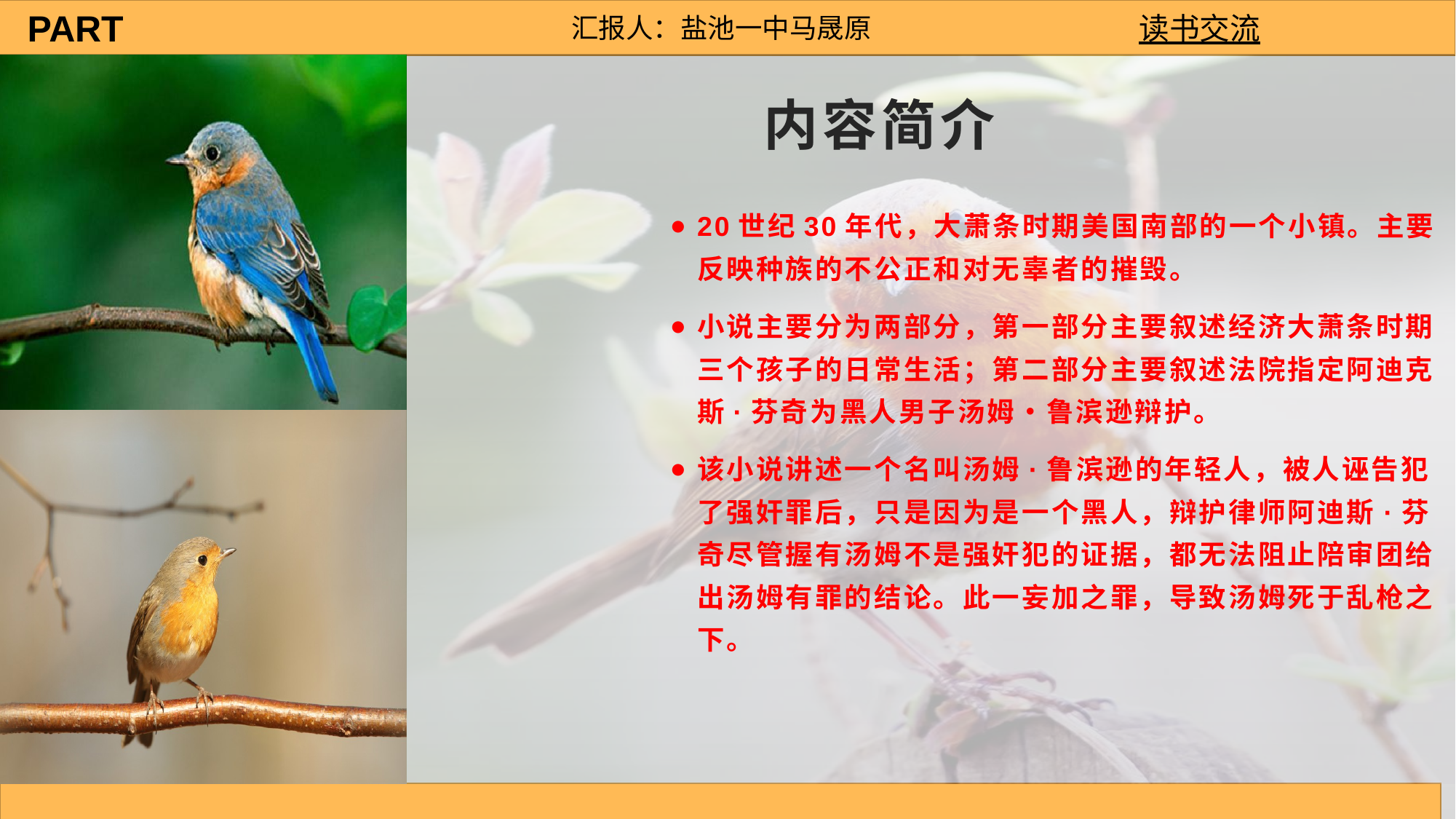

# 内容简介
20世纪30年代，大萧条时期美国南部的一个小镇。主要反映种族的不公正和对无辜者的摧毁。
小说主要分为两部分，第一部分主要叙述经济大萧条时期三个孩子的日常生活；第二部分主要叙述法院指定阿迪克斯·芬奇为黑人男子汤姆・鲁滨逊辩护。
该小说讲述一个名叫汤姆·鲁滨逊的年轻人，被人诬告犯了强奸罪后，只是因为是一个黑人，辩护律师阿迪斯·芬奇尽管握有汤姆不是强奸犯的证据，都无法阻止陪审团给出汤姆有罪的结论。此一妄加之罪，导致汤姆死于乱枪之下。